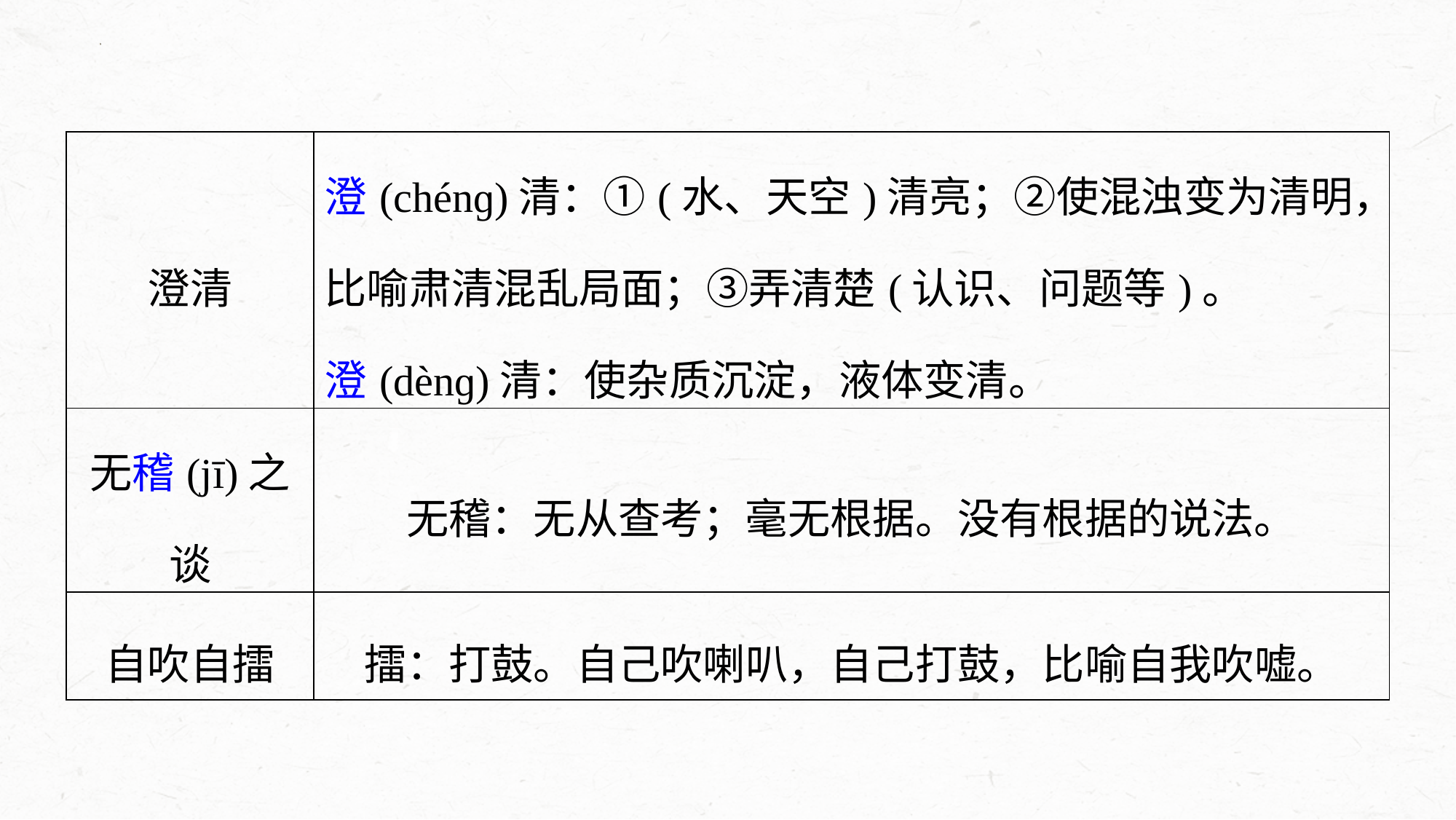

| 澄清 | 澄(chénɡ)清：①(水、天空)清亮；②使混浊变为清明，比喻肃清混乱局面；③弄清楚(认识、问题等)。 澄(dènɡ)清：使杂质沉淀，液体变清。 |
| --- | --- |
| 无稽(jī)之谈 | 无稽：无从查考；毫无根据。没有根据的说法。 |
| 自吹自擂 | 擂：打鼓。自己吹喇叭，自己打鼓，比喻自我吹嘘。 |